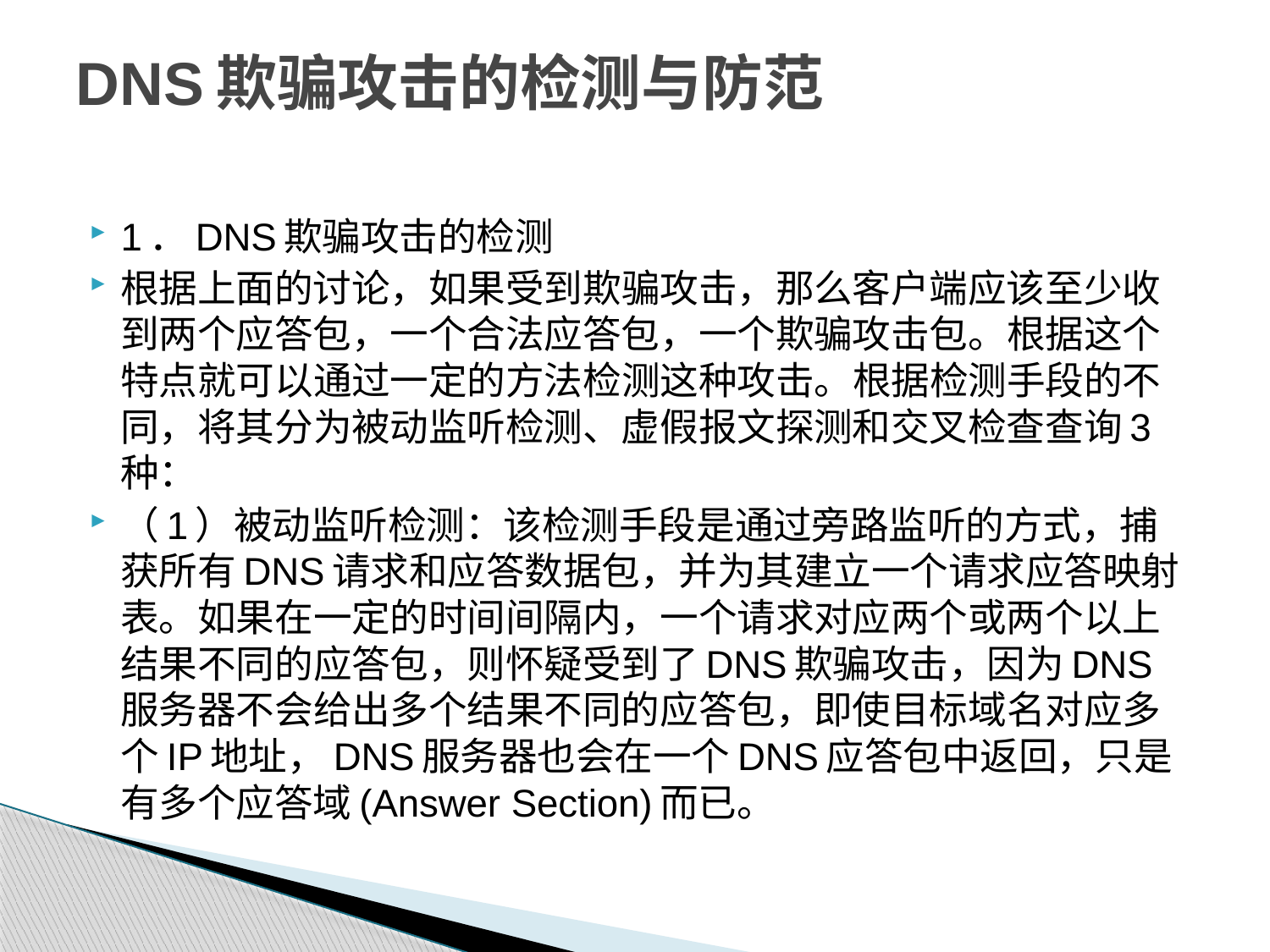

# DNS欺骗攻击的检测与防范
1．DNS欺骗攻击的检测
根据上面的讨论，如果受到欺骗攻击，那么客户端应该至少收到两个应答包，一个合法应答包，一个欺骗攻击包。根据这个特点就可以通过一定的方法检测这种攻击。根据检测手段的不同，将其分为被动监听检测、虚假报文探测和交叉检查查询3种：
（1）被动监听检测：该检测手段是通过旁路监听的方式，捕获所有DNS请求和应答数据包，并为其建立一个请求应答映射表。如果在一定的时间间隔内，一个请求对应两个或两个以上结果不同的应答包，则怀疑受到了DNS欺骗攻击，因为DNS服务器不会给出多个结果不同的应答包，即使目标域名对应多个IP地址，DNS服务器也会在一个DNS应答包中返回，只是有多个应答域(Answer Section)而已。